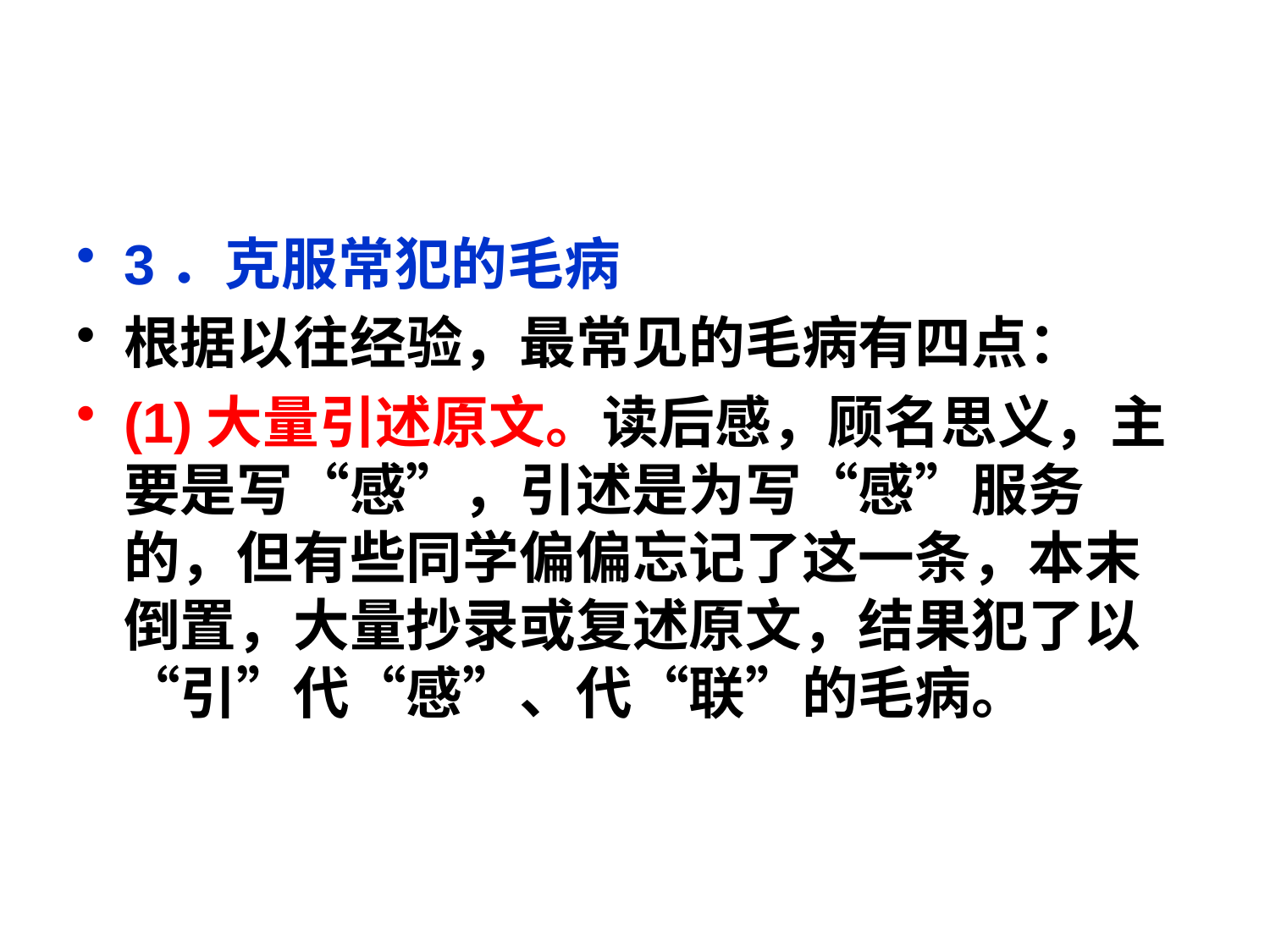

#
3．克服常犯的毛病
根据以往经验，最常见的毛病有四点：
(1)大量引述原文。读后感，顾名思义，主要是写“感”，引述是为写“感”服务的，但有些同学偏偏忘记了这一条，本末倒置，大量抄录或复述原文，结果犯了以“引”代“感”、代“联”的毛病。